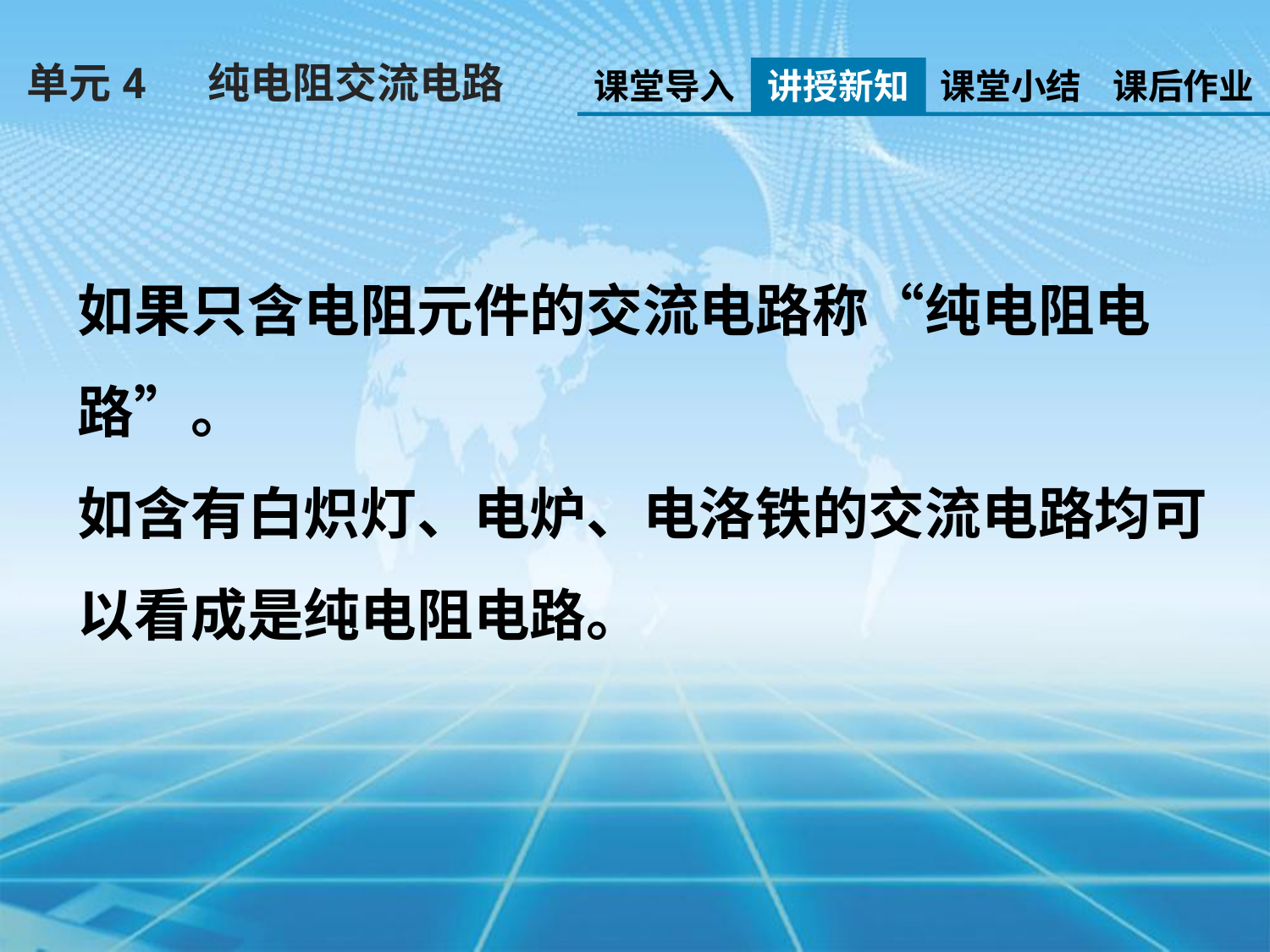

单元4  纯电阻交流电路
课堂导入
讲授新知
课堂小结
课后作业
如果只含电阻元件的交流电路称“纯电阻电路”。
如含有白炽灯、电炉、电洛铁的交流电路均可以看成是纯电阻电路。